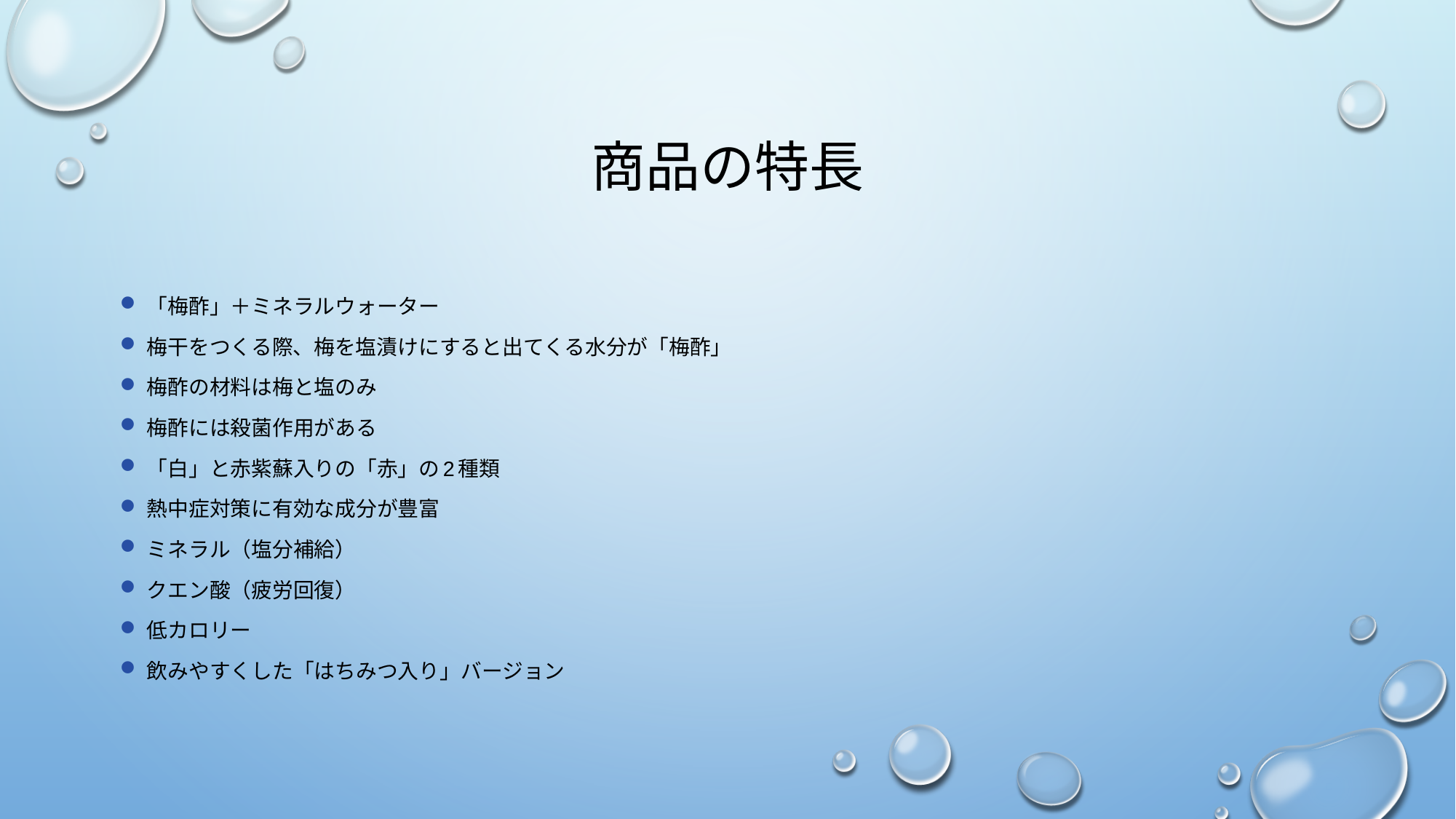

# 商品の特長
「梅酢」＋ミネラルウォーター
梅干をつくる際、梅を塩漬けにすると出てくる水分が「梅酢」
梅酢の材料は梅と塩のみ
梅酢には殺菌作用がある
「白」と赤紫蘇入りの「赤」の2種類
熱中症対策に有効な成分が豊富
ミネラル（塩分補給）
クエン酸（疲労回復）
低カロリー
飲みやすくした「はちみつ入り」バージョン